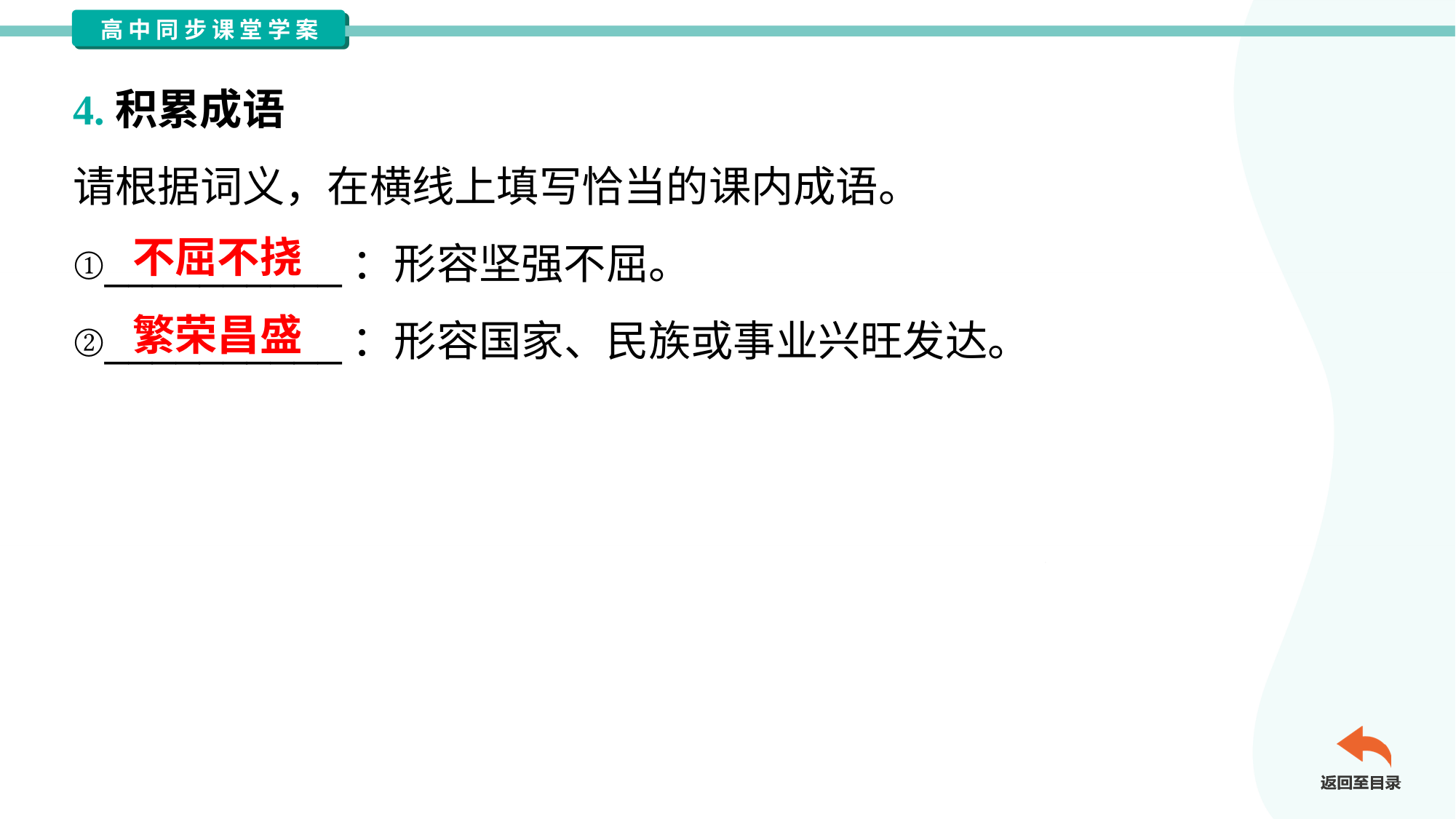

4.积累成语
请根据词义，在横线上填写恰当的课内成语。
①__________：形容坚强不屈。
②__________：形容国家、民族或事业兴旺发达。
不屈不挠
繁荣昌盛